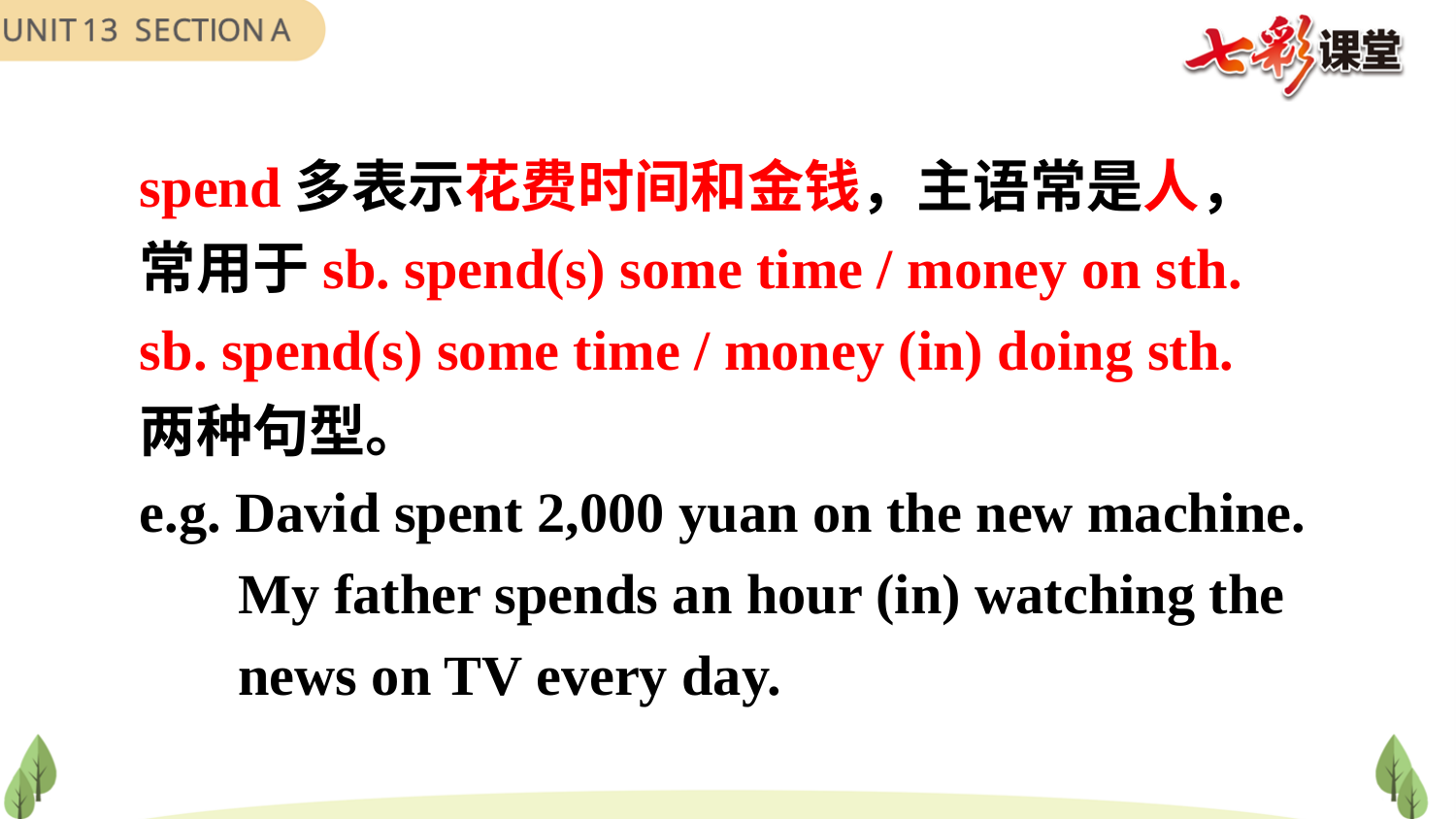

spend多表示花费时间和金钱，主语常是人，
常用于sb. spend(s) some time / money on sth.
sb. spend(s) some time / money (in) doing sth.
两种句型。
e.g. David spent 2,000 yuan on the new machine.
       My father spends an hour (in) watching the
       news on TV every day.